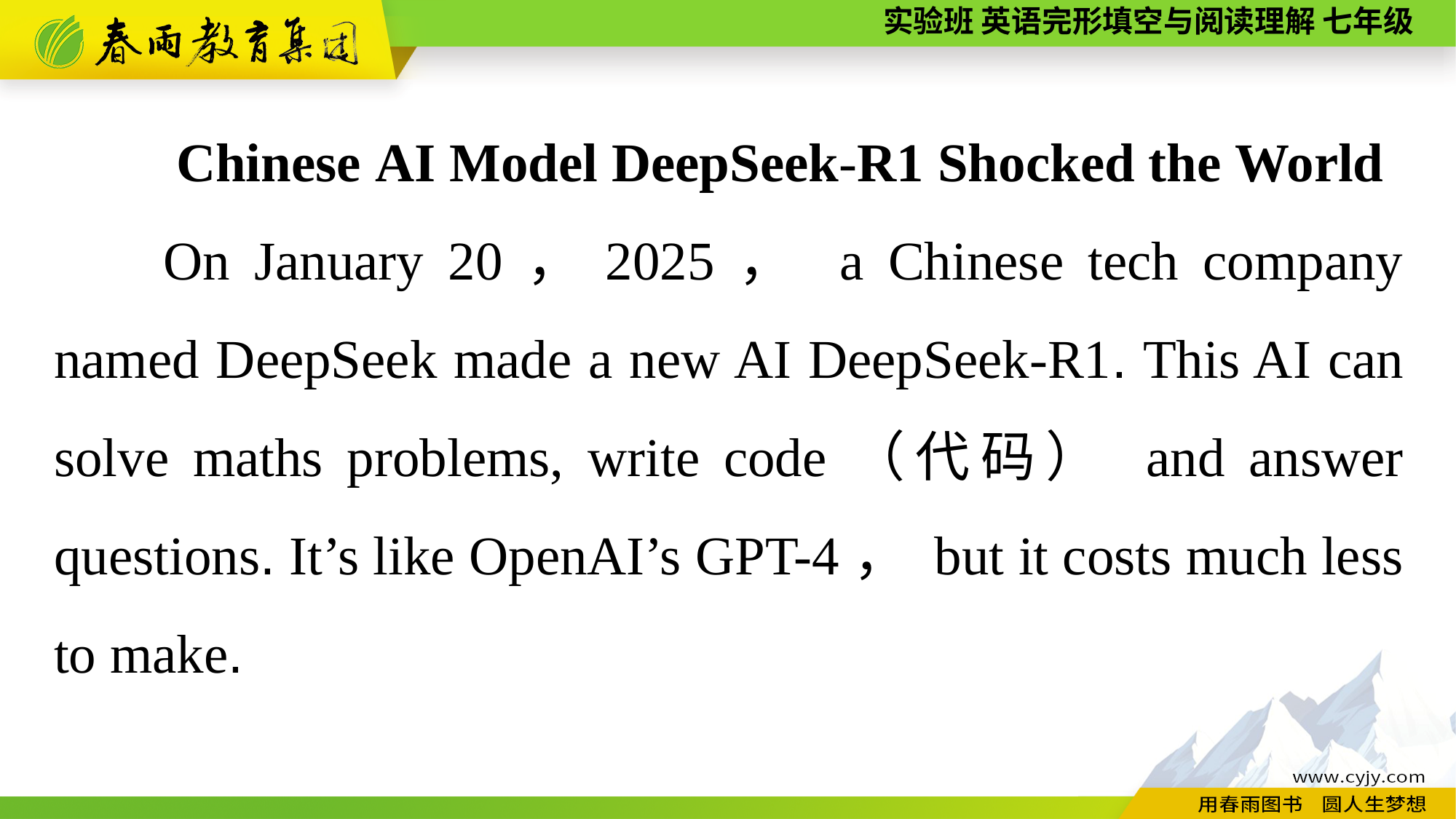

Chinese AI Model DeepSeek-R1 Shocked the World
On January 20，2025， a Chinese tech company named DeepSeek made a new AI DeepSeek-R1. This AI can solve maths problems, write code（代码） and answer questions. It’s like OpenAI’s GPT-4， but it costs much less to make.